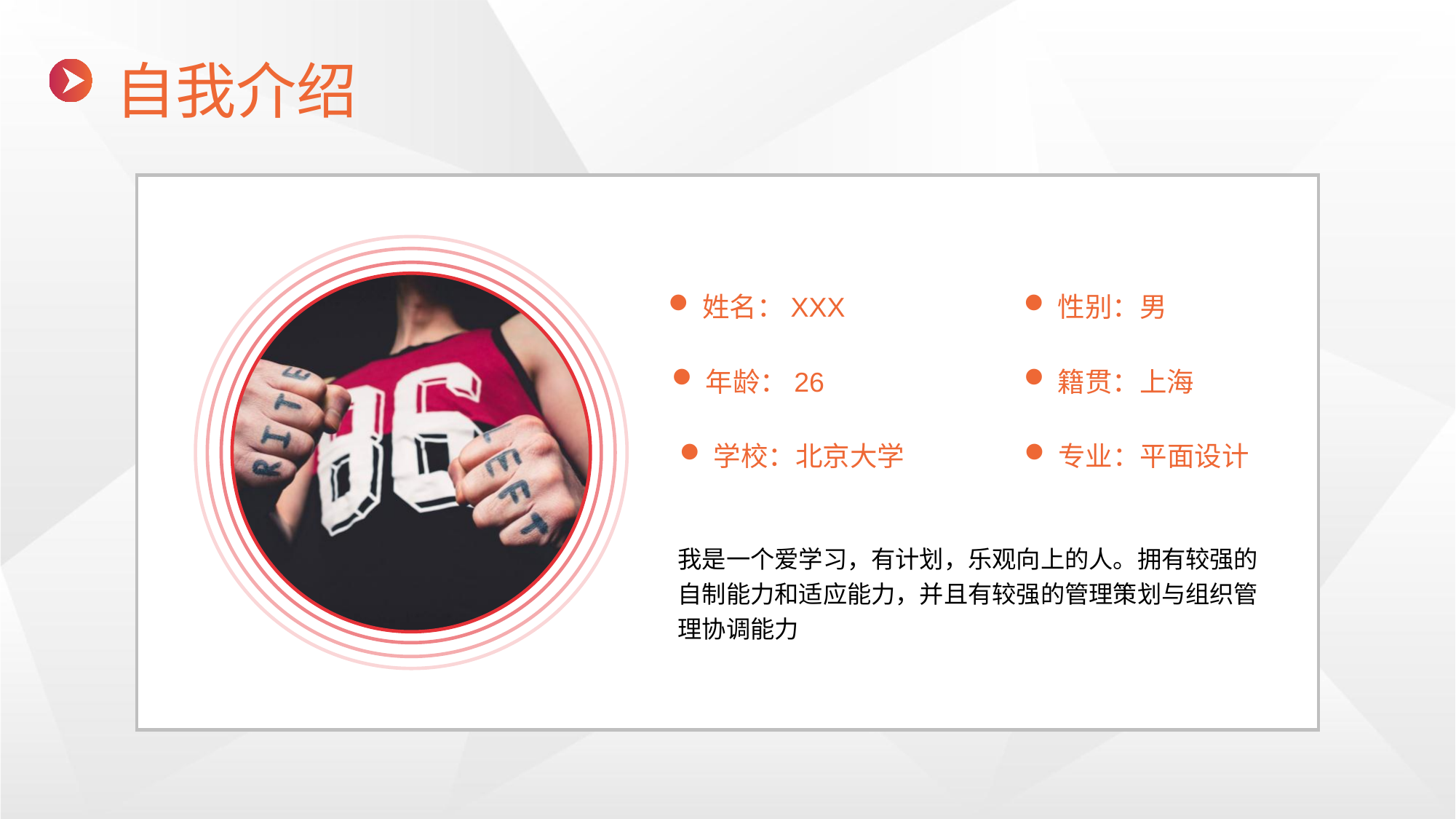

自我介绍

姓名：XXX
性别：男
年龄：26
籍贯：上海
学校：北京大学
专业：平面设计
我是一个爱学习，有计划，乐观向上的人。拥有较强的自制能力和适应能力，并且有较强的管理策划与组织管理协调能力